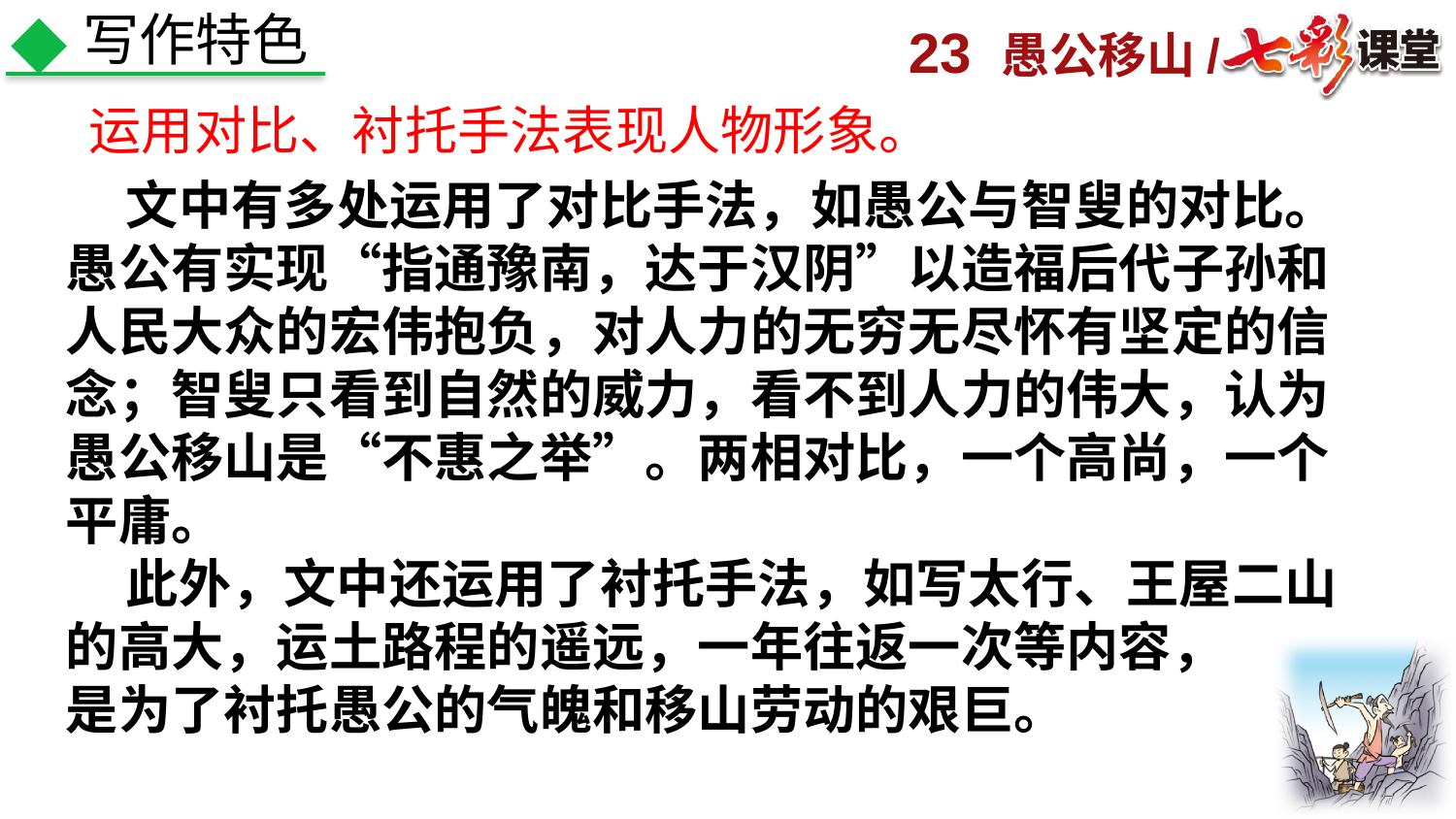

写作特色

运用对比、衬托手法表现人物形象。
    文中有多处运用了对比手法，如愚公与智叟的对比。愚公有实现“指通豫南，达于汉阴”以造福后代子孙和人民大众的宏伟抱负，对人力的无穷无尽怀有坚定的信念；智叟只看到自然的威力，看不到人力的伟大，认为愚公移山是“不惠之举”。两相对比，一个高尚，一个平庸。
    此外，文中还运用了衬托手法，如写太行、王屋二山的高大，运土路程的遥远，一年往返一次等内容，
是为了衬托愚公的气魄和移山劳动的艰巨。
状元成才路
状元成才路
状元成才路
状元成才路
状元成才路
状元成才路
状元成才路
状元成才路
状元成才路
状元成才路
状元成才路
状元成才路
状元成才路
状元成才路
状元成才路
状元成才路
状元成才路
状元成才路
状元成才路
状元成才路
状元成才路
状元成才路
状元成才路
状元成才路
状元成才路
状元成才路
状元成才路
状元成才路
状元成才路
状元成才路
状元成才路
状元成才路
状元成才路
状元成才路
状元成才路
状元成才路
状元成才路
状元成才路
状元成才路
状元成才路
状元成才路
状元成才路
状元成才路
状元成才路
状元成才路
状元成才路
状元成才路
状元成才路
状元成才路
状元成才路
状元成才路
状元成才路
状元成才路
状元成才路
状元成才路
状元成才路
状元成才路
状元成才路
状元成才路
状元成才路
状元成才路
状元成才路
状元成才路
状元成才路
状元成才路
状元成才路
状元成才路
状元成才路
状元成才路
状元成才路
状元成才路
状元成才路
状元成才路
状元成才路
状元成才路
状元成才路
状元成才路
状元成才路
状元成才路
状元成才路
状元成才路
状元成才路
状元成才路
状元成才路
状元成才路
状元成才路
状元成才路
状元成才路
状元成才路
状元成才路
状元成才路
状元成才路
状元成才路
状元成才路
状元成才路
状元成才路
状元成才路
状元成才路
状元成才路